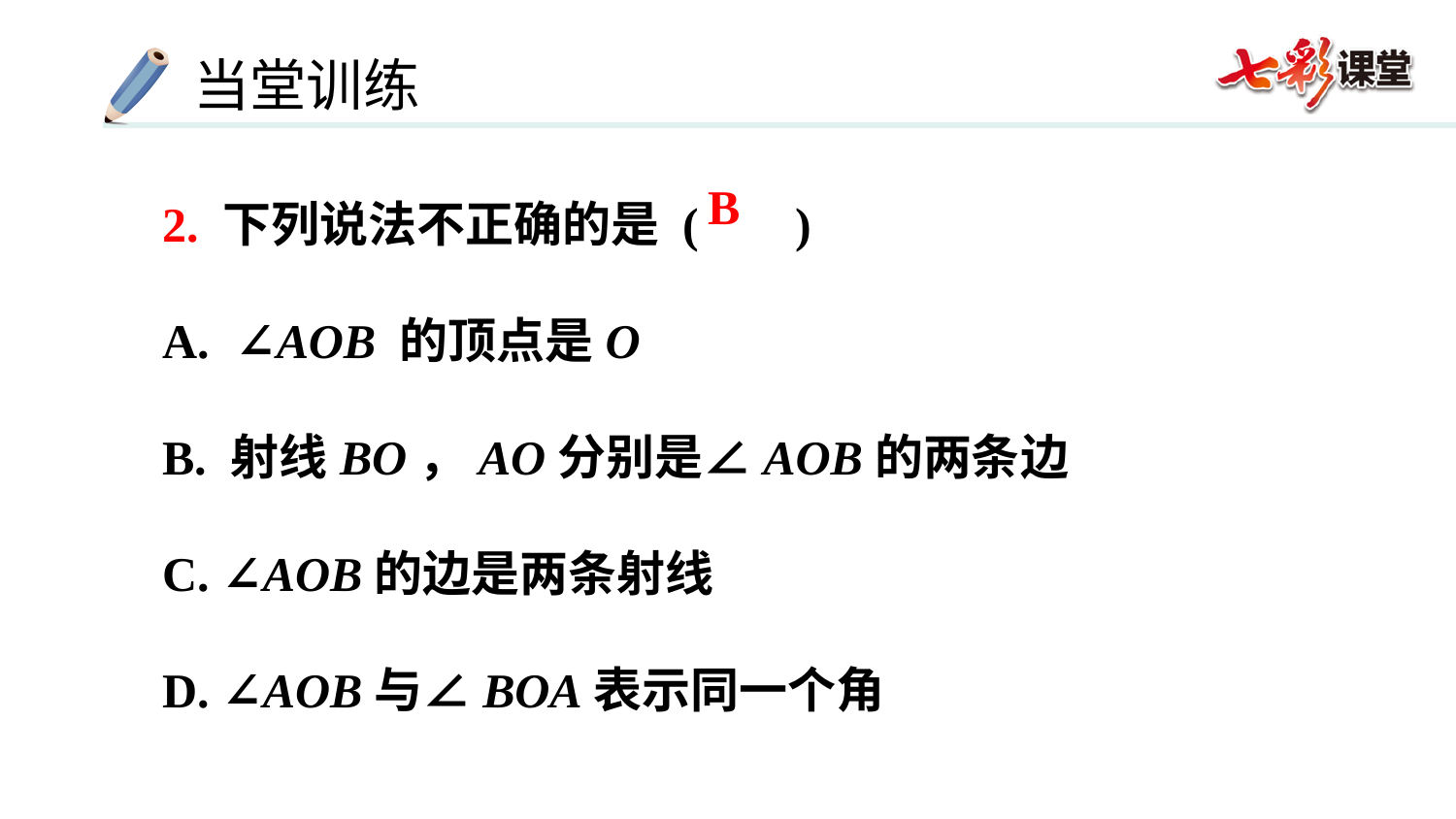

2. 下列说法不正确的是 (        )
∠AOB 的顶点是O
B. 射线BO，AO分别是∠AOB的两条边
C. ∠AOB的边是两条射线
D. ∠AOB与∠BOA表示同一个角
B